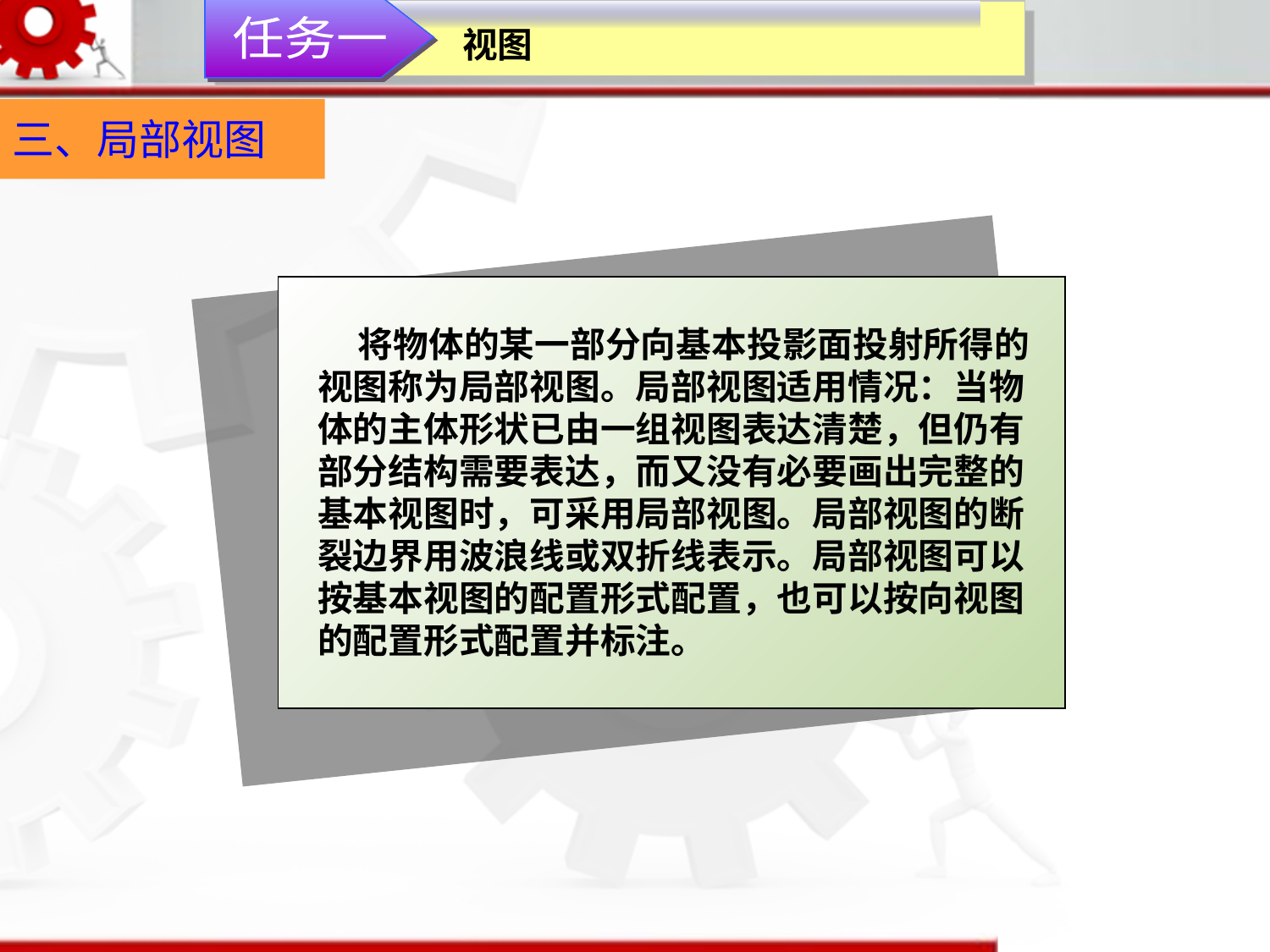

任务一
视图
三、局部视图

    将物体的某一部分向基本投影面投射所得的视图称为局部视图。局部视图适用情况：当物体的主体形状已由一组视图表达清楚，但仍有部分结构需要表达，而又没有必要画出完整的基本视图时，可采用局部视图。局部视图的断裂边界用波浪线或双折线表示。局部视图可以按基本视图的配置形式配置，也可以按向视图的配置形式配置并标注。